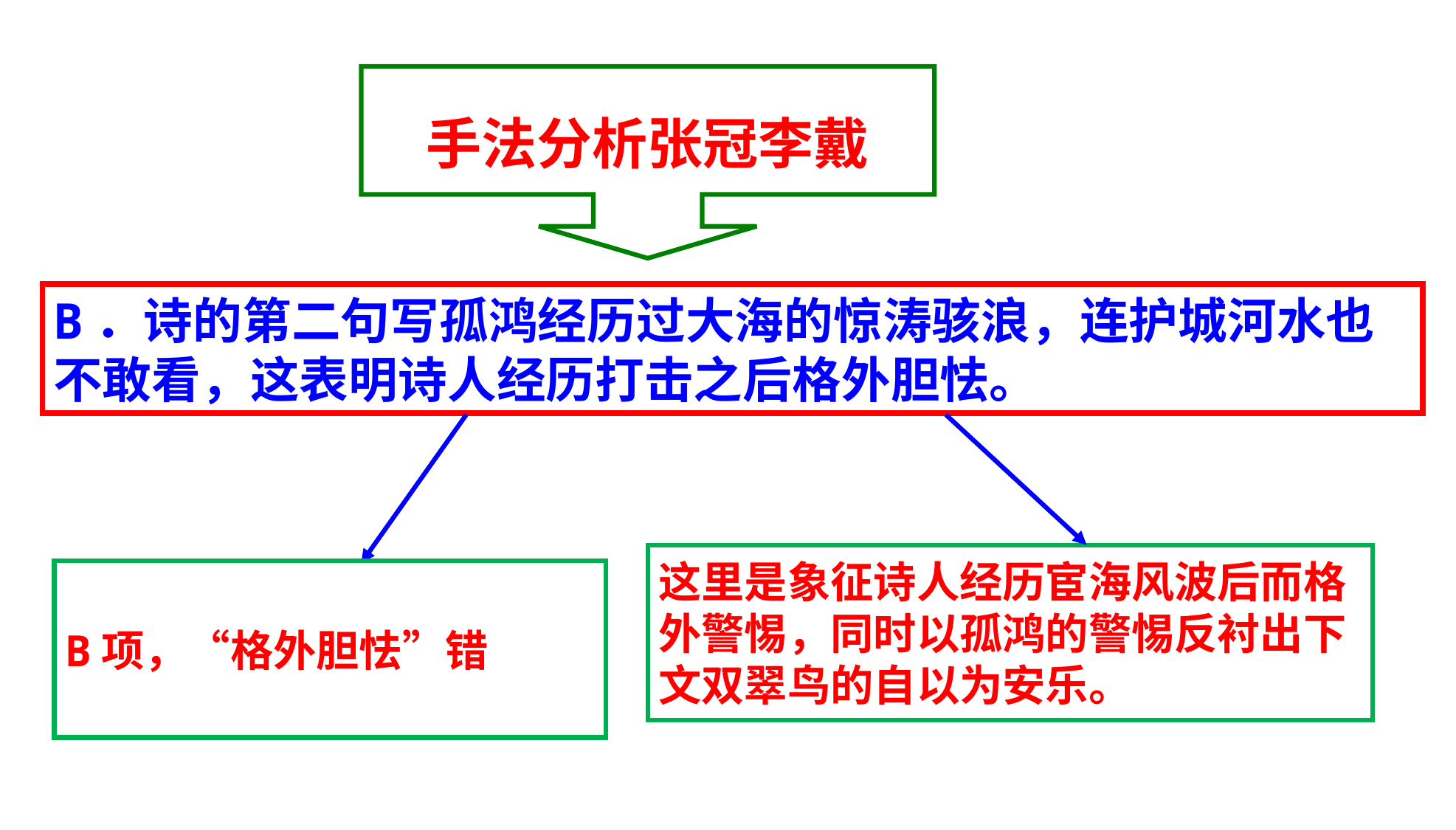

手法分析张冠李戴
B．诗的第二句写孤鸿经历过大海的惊涛骇浪，连护城河水也不敢看，这表明诗人经历打击之后格外胆怯。

这里是象征诗人经历宦海风波后而格
外警惕，同时以孤鸿的警惕反衬出下
文双翠鸟的自以为安乐。
B项，“格外胆怯”错